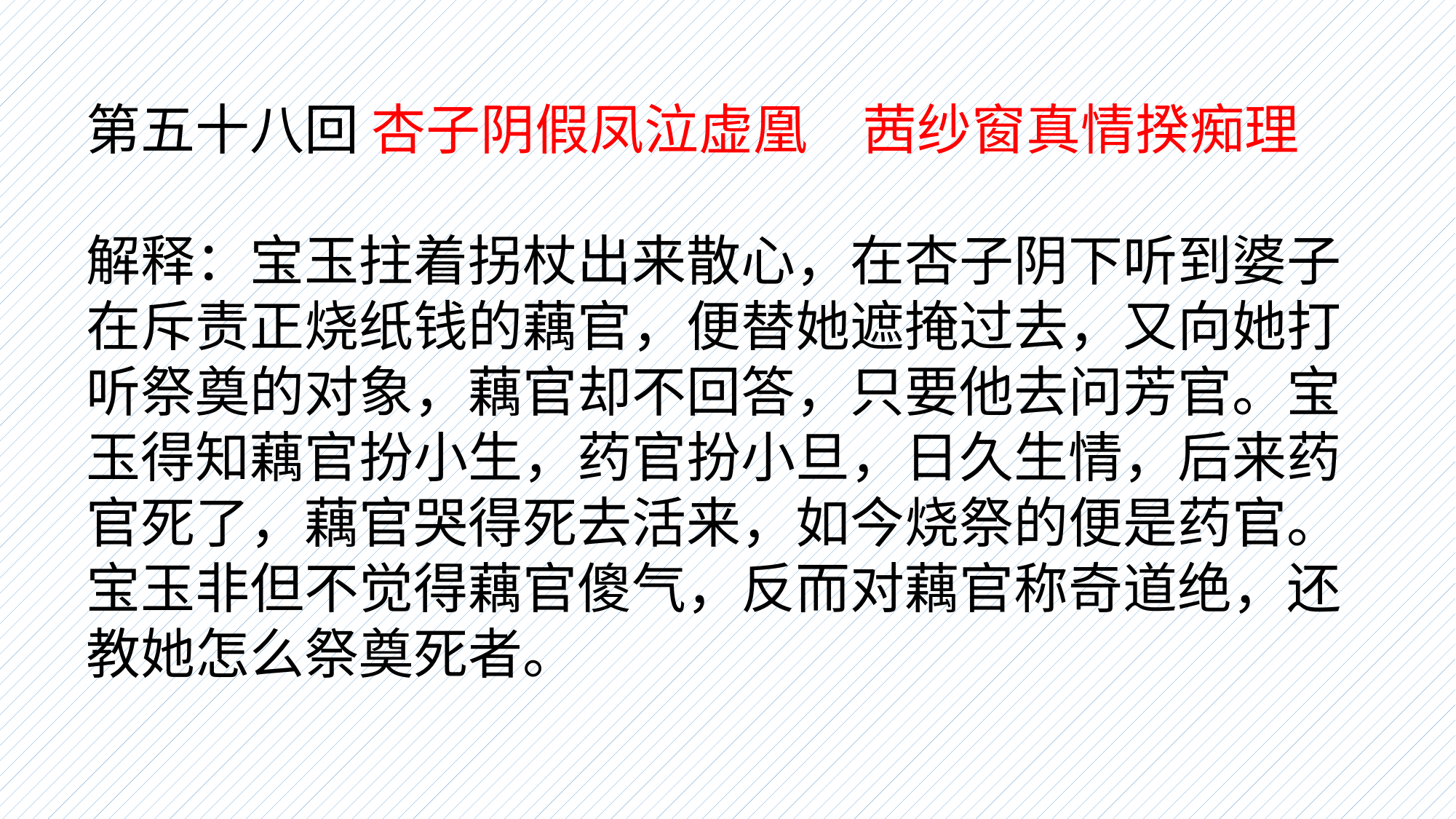

第五十八回 杏子阴假凤泣虚凰　茜纱窗真情揆痴理

解释：宝玉拄着拐杖出来散心，在杏子阴下听到婆子在斥责正烧纸钱的藕官，便替她遮掩过去，又向她打听祭奠的对象，藕官却不回答，只要他去问芳官。宝玉得知藕官扮小生，药官扮小旦，日久生情，后来药官死了，藕官哭得死去活来，如今烧祭的便是药官。宝玉非但不觉得藕官傻气，反而对藕官称奇道绝，还教她怎么祭奠死者。